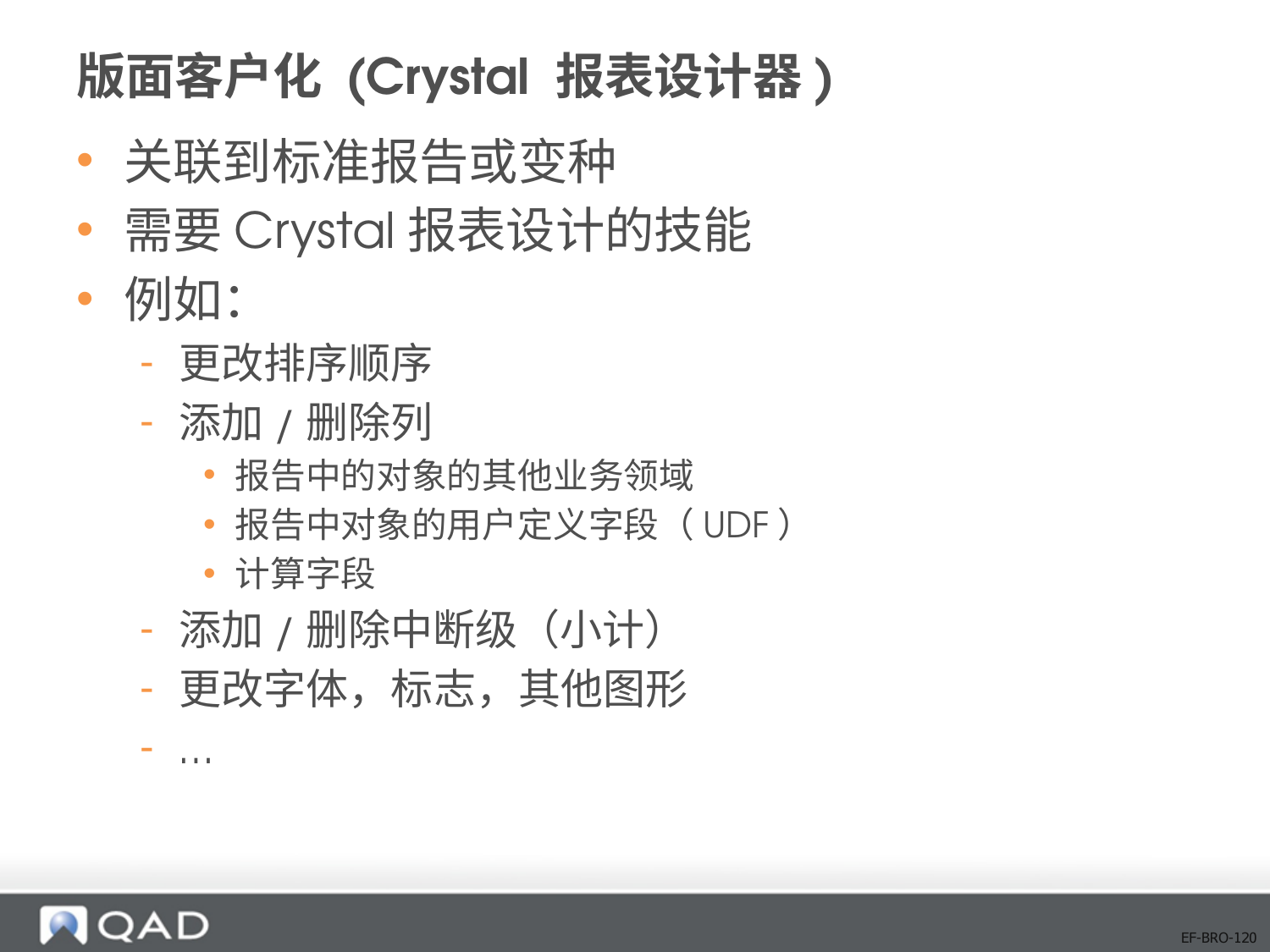

# 版面客户化 (Crystal 报表设计器)
关联到标准报告或变种
需要Crystal报表设计的技能
例如：
更改排序顺序
添加/删除列
报告中的对象的其他业务领域
报告中对象的用户定义字段（UDF）
计算字段
添加/删除中断级（小计）
更改字体，标志，其他图形
…
EF-BRO-120